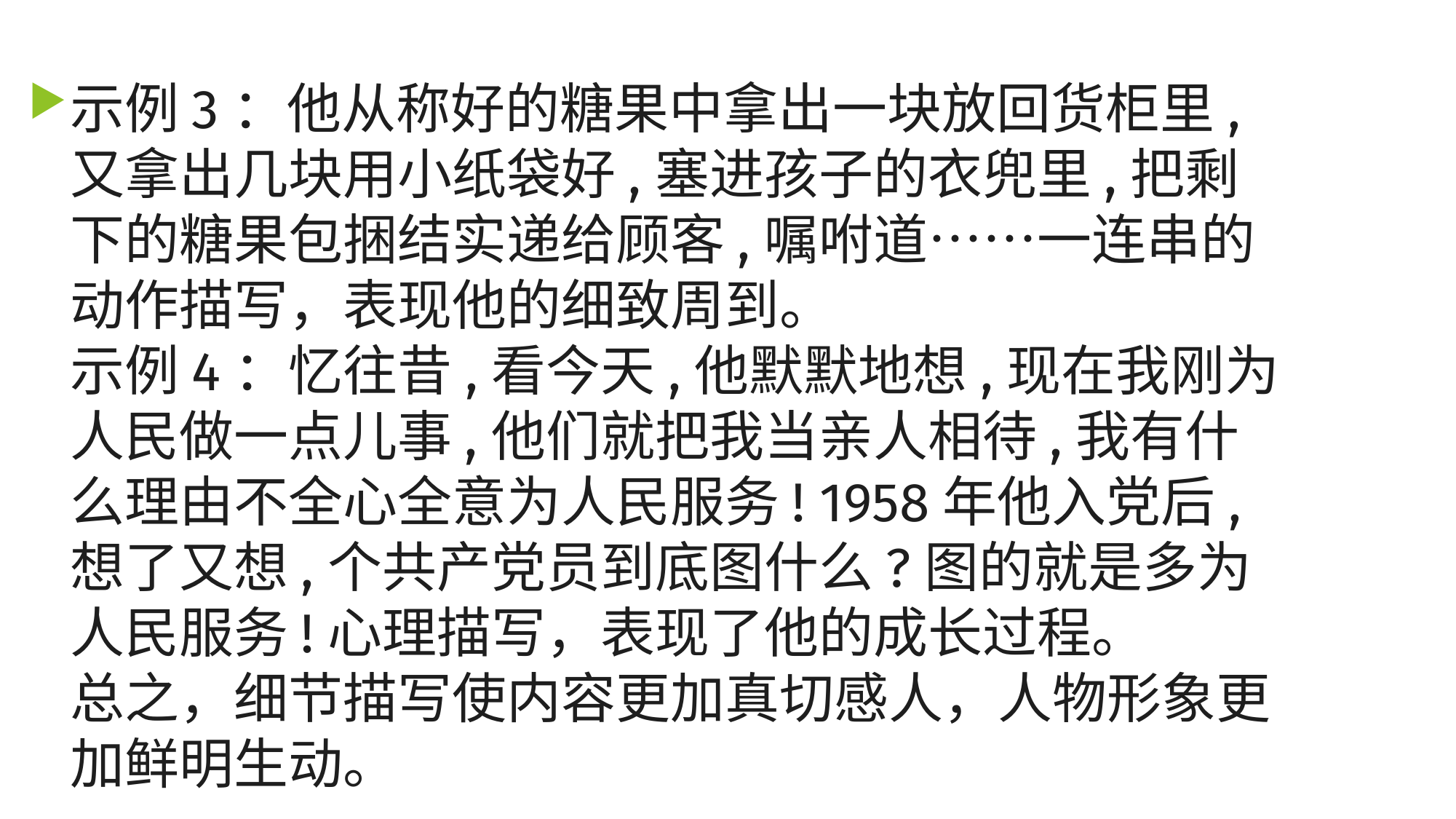

示例3：他从称好的糖果中拿出一块放回货柜里,又拿出几块用小纸袋好,塞进孩子的衣兜里,把剩下的糖果包捆结实递给顾客,嘱咐道……一连串的动作描写，表现他的细致周到。
示例4：忆往昔,看今天,他默默地想,现在我刚为人民做一点儿事,他们就把我当亲人相待,我有什么理由不全心全意为人民服务! 1958年他入党后,想了又想,个共产党员到底图什么?图的就是多为人民服务!心理描写，表现了他的成长过程。
总之，细节描写使内容更加真切感人，人物形象更加鲜明生动。